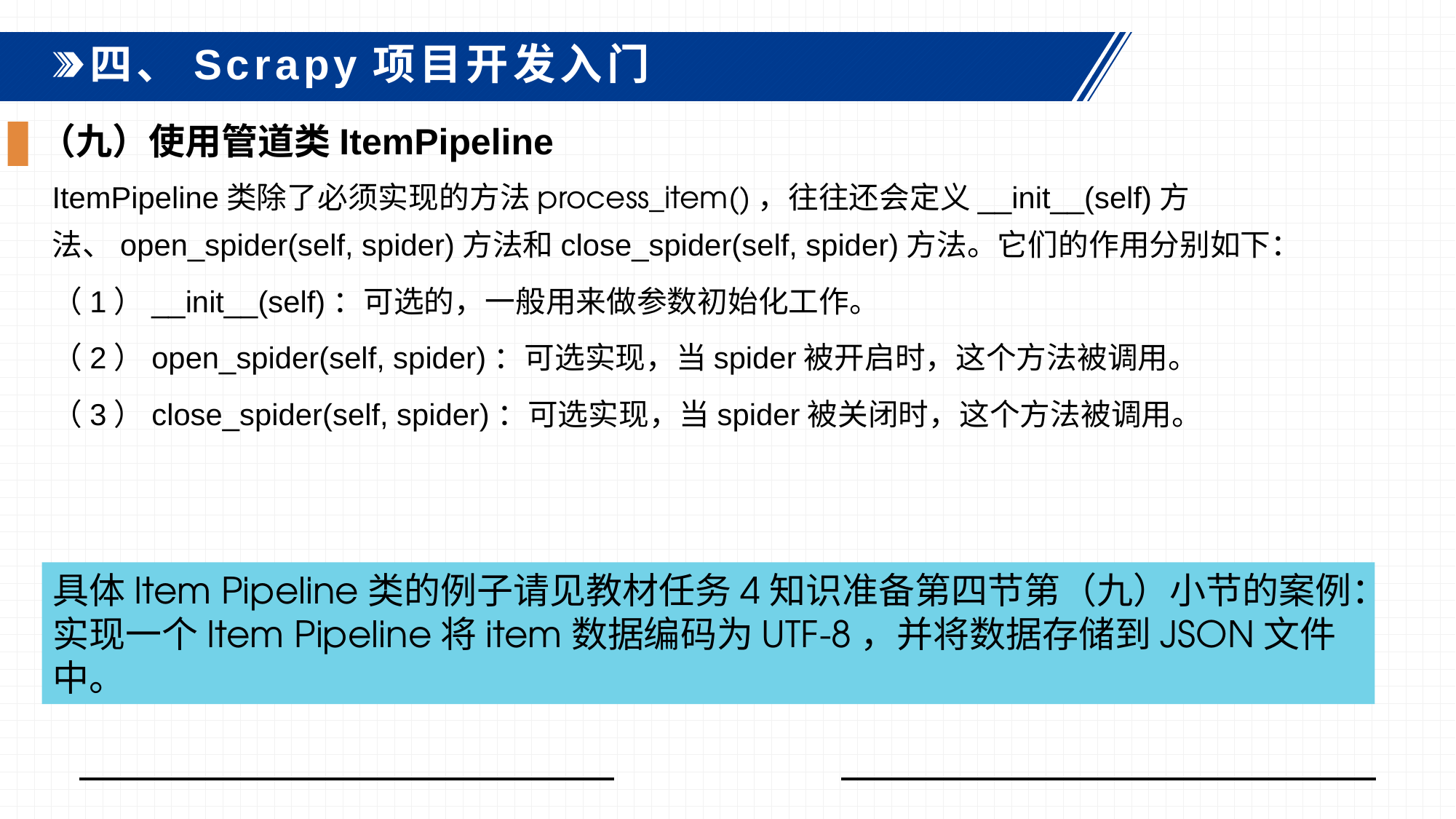

四、Scrapy项目开发入门
（九）使用管道类ItemPipeline
ItemPipeline类除了必须实现的方法process_item()，往往还会定义__init__(self)方法、open_spider(self, spider)方法和close_spider(self, spider)方法。它们的作用分别如下：
（1）__init__(self)：可选的，一般用来做参数初始化工作。
（2）open_spider(self, spider)：可选实现，当spider被开启时，这个方法被调用。
（3）close_spider(self, spider)：可选实现，当spider被关闭时，这个方法被调用。
具体Item Pipeline类的例子请见教材任务4知识准备第四节第（九）小节的案例：实现一个Item Pipeline将item数据编码为UTF-8，并将数据存储到JSON文件中。